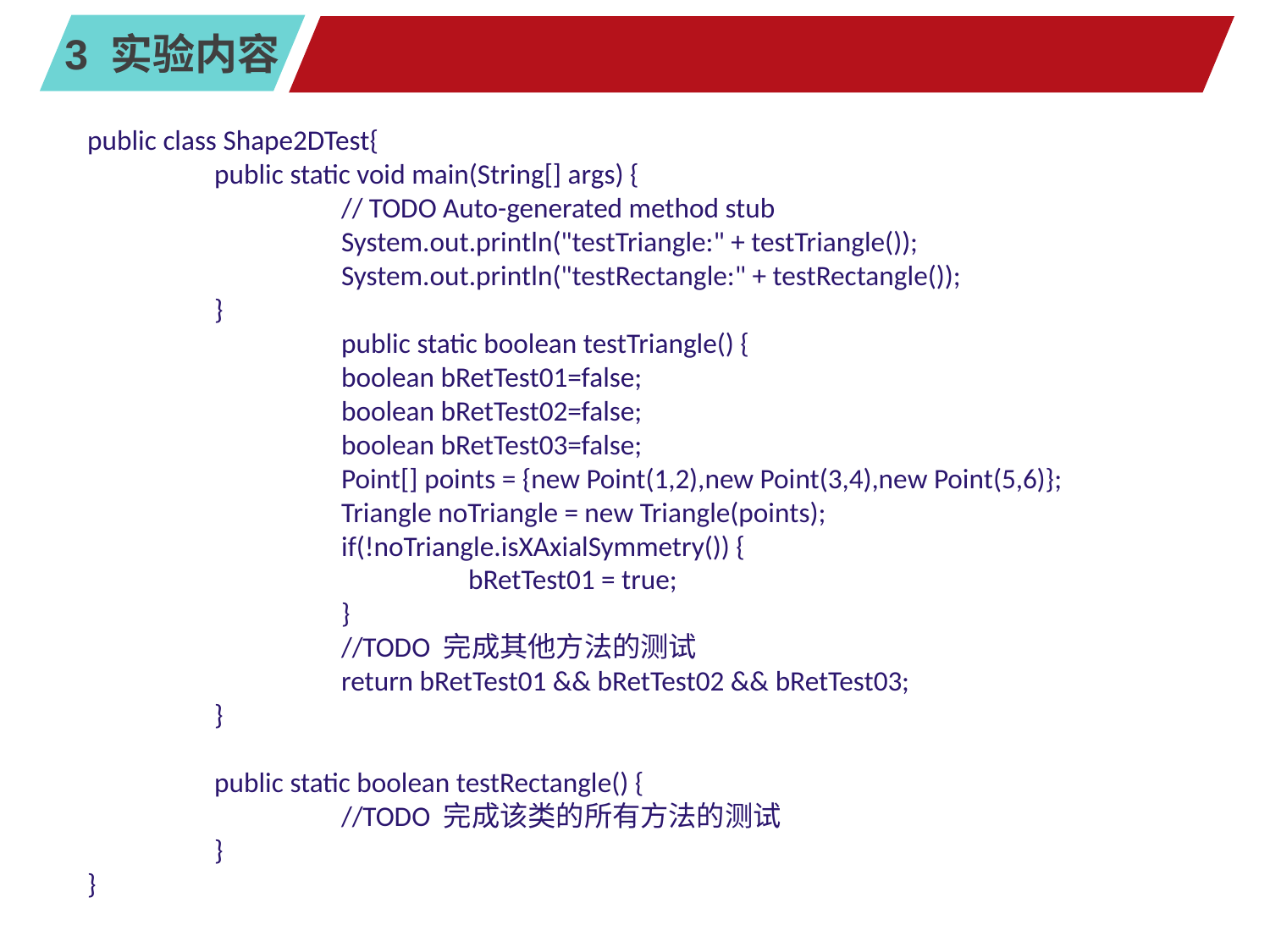

#
public class Shape2DTest{
	public static void main(String[] args) {
		// TODO Auto-generated method stub
		System.out.println("testTriangle:" + testTriangle());
		System.out.println("testRectangle:" + testRectangle());
	}
		public static boolean testTriangle() {
		boolean bRetTest01=false;
		boolean bRetTest02=false;
		boolean bRetTest03=false;
		Point[] points = {new Point(1,2),new Point(3,4),new Point(5,6)};
		Triangle noTriangle = new Triangle(points);
		if(!noTriangle.isXAxialSymmetry()) {
			bRetTest01 = true;
		}
		//TODO 完成其他方法的测试
		return bRetTest01 && bRetTest02 && bRetTest03;
	}

	public static boolean testRectangle() {
		//TODO 完成该类的所有方法的测试
	}
}